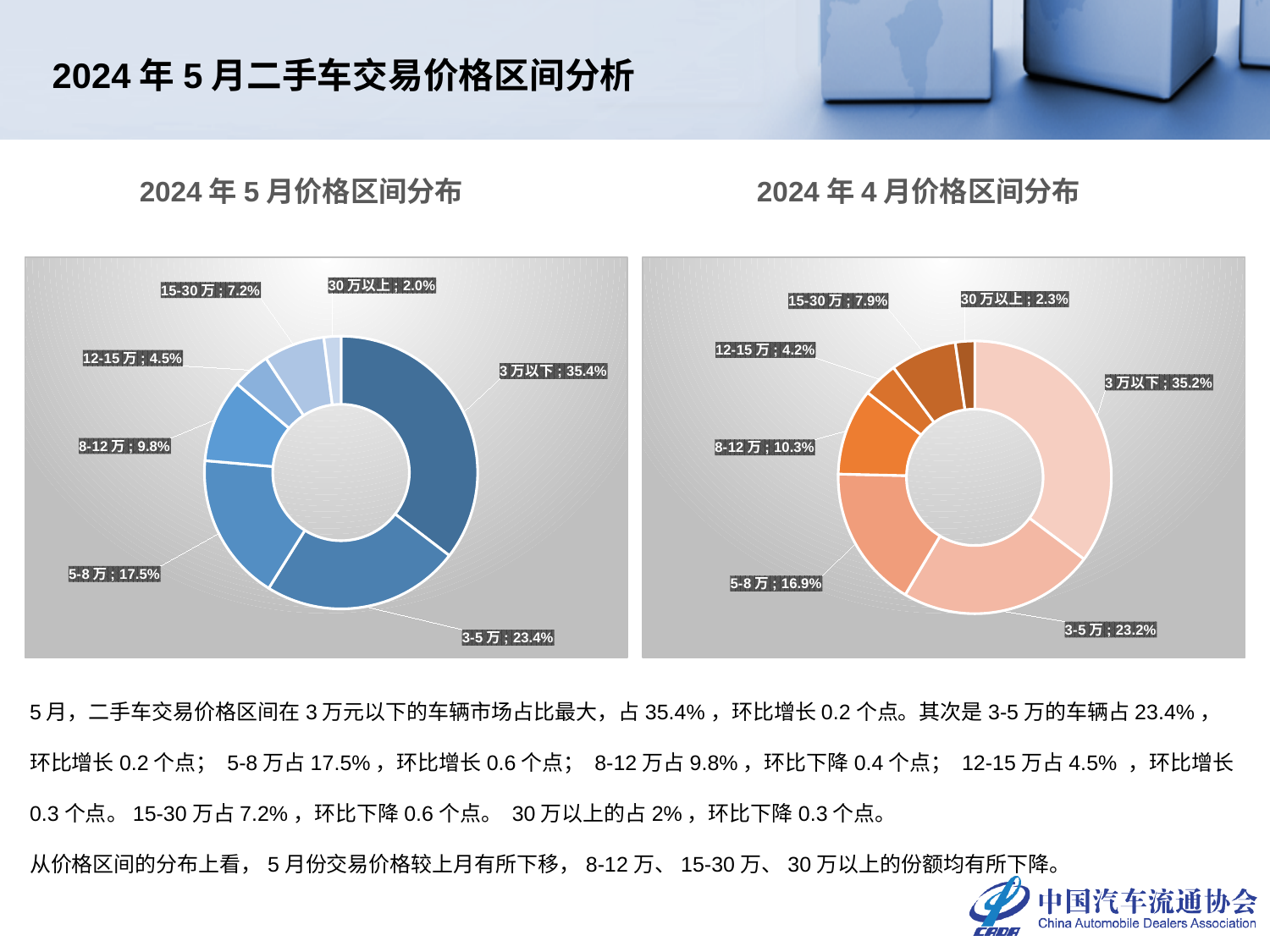

2024年5月二手车交易价格区间分析
2024年5月价格区间分布
2024年4月价格区间分布

### Chart

| Category | 2024年5月 |
|---|---|
| 3万以下 | 0.3541996440896265 |
| 3-5万 | 0.2344977436068862 |
| 5-8万 | 0.1752022888379821 |
| 8-12万 | 0.09849967063542783 |
| 12-15万 | 0.045201600613502965 |
| 15-30万 | 0.07219966375318304 |
| 30万以上 | 0.020199388463391373 |

### Chart

| Category | 2024年4月 |
|---|---|
| 3万以下 | 0.3524586426395754 |
| 3-5万 | 0.23249949842231019 |
| 5-8万 | 0.1687991318146169 |
| 8-12万 | 0.102800627428092 |
| 12-15万 | 0.042073248581903075 |
| 15-30万 | 0.07850146825469204 |
| 30万以上 | 0.02286738285881044 |
5月，二手车交易价格区间在3万元以下的车辆市场占比最大，占35.4%，环比增长0.2个点。其次是3-5万的车辆占23.4%，环比增长0.2个点； 5-8万占17.5%，环比增长0.6个点； 8-12万占9.8%，环比下降0.4个点； 12-15万占4.5% ，环比增长0.3个点。15-30万占7.2%，环比下降0.6个点。 30万以上的占2%，环比下降0.3个点。
从价格区间的分布上看，5月份交易价格较上月有所下移，8-12万、15-30万、30万以上的份额均有所下降。